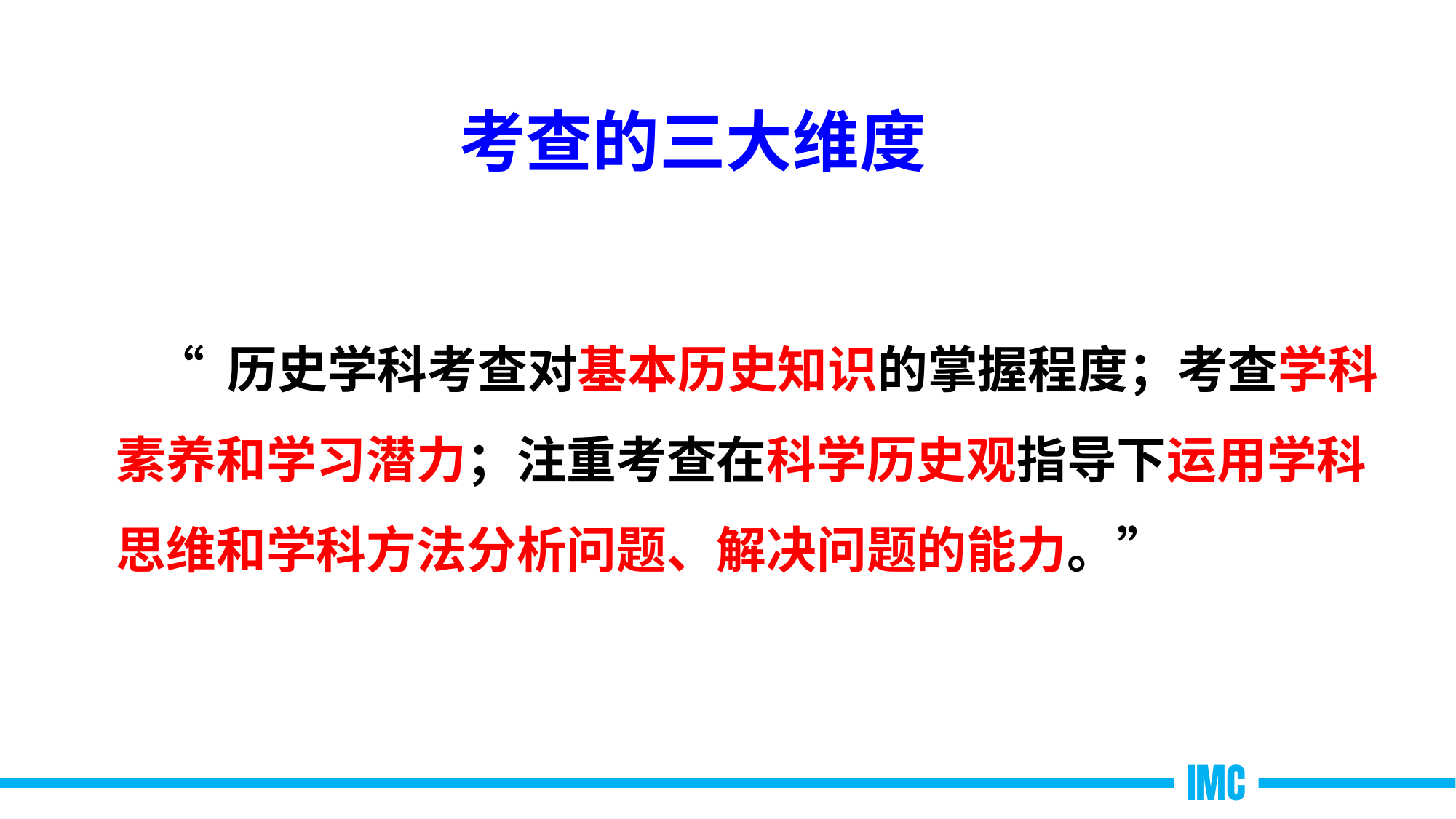

考查的三大维度
“ 历史学科考查对基本历史知识的掌握程度；考查学科素养和学习潜力；注重考查在科学历史观指导下运用学科思维和学科方法分析问题、解决问题的能力。”